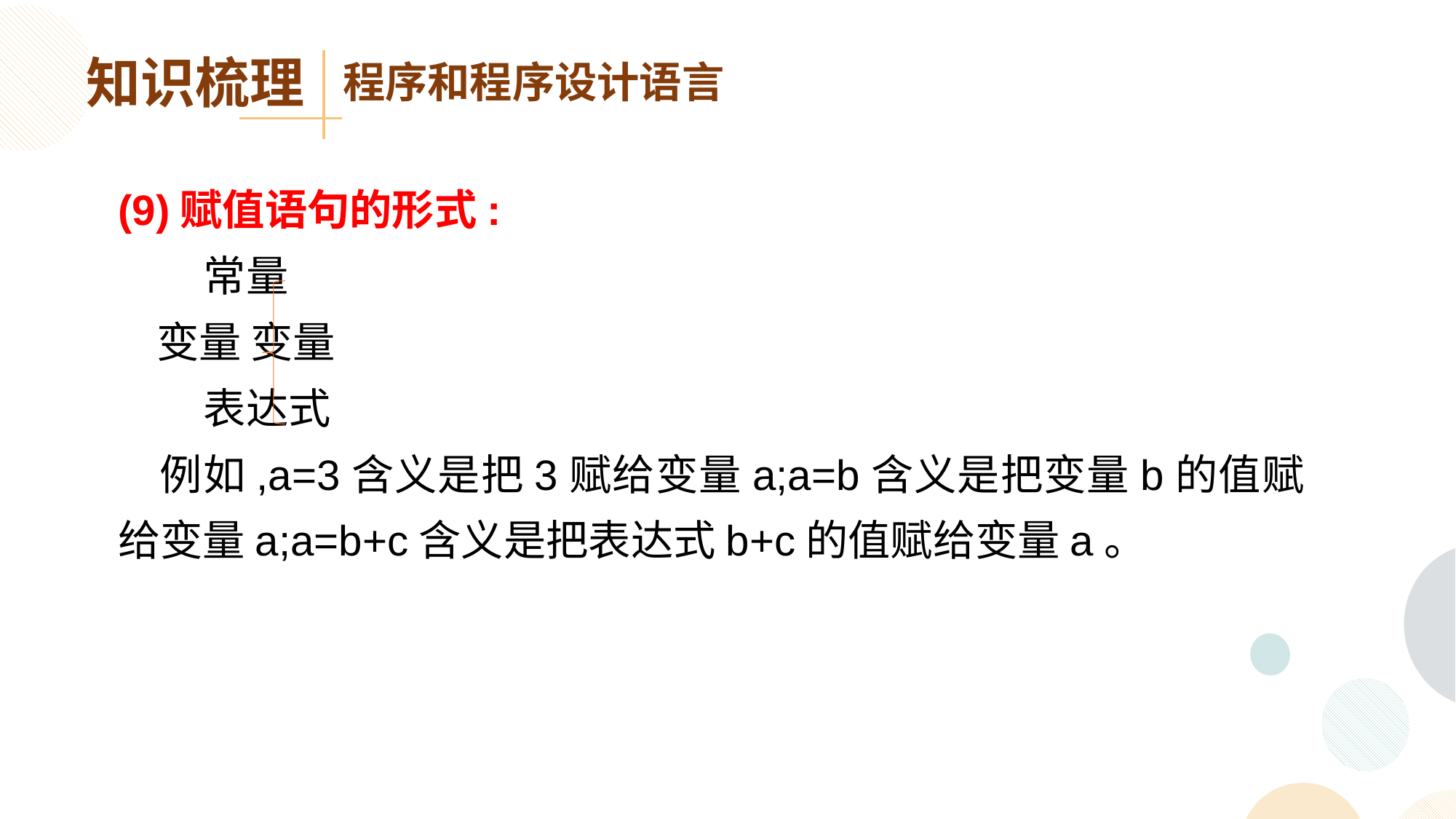

知识梳理
程序和程序设计语言
(9)赋值语句的形式:
        常量
   变量 变量
        表达式
   例如,a=3含义是把3赋给变量a;a=b含义是把变量b的值赋给变量a;a=b+c含义是把表达式b+c的值赋给变量a。